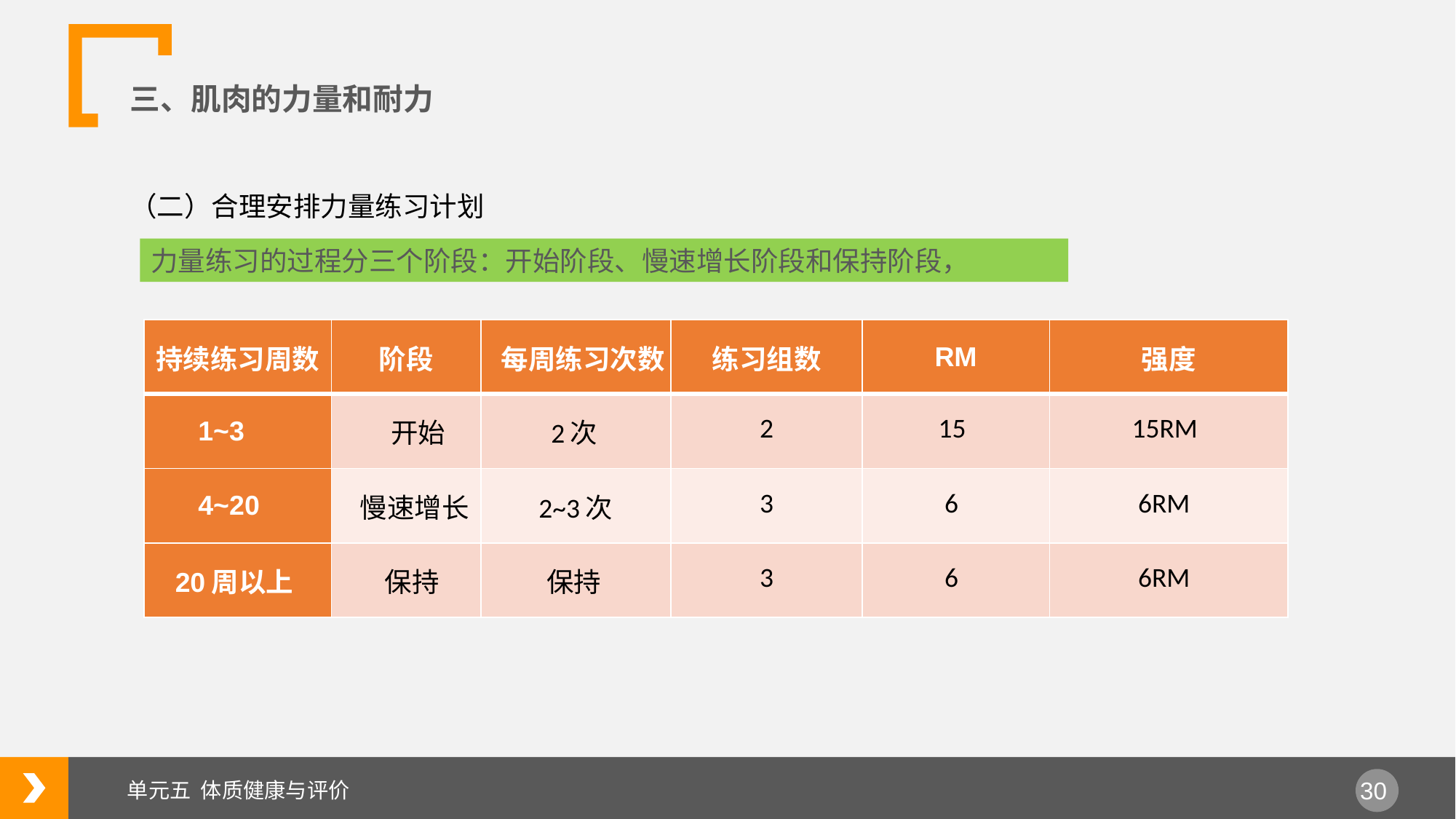

三、肌肉的力量和耐力
（二）合理安排力量练习计划
力量练习的过程分三个阶段：开始阶段、慢速增长阶段和保持阶段，
| 持续练习周数 | 阶段 | 每周练习次数 | 练习组数 | RM | 强度 |
| --- | --- | --- | --- | --- | --- |
| 1~3 | 开始 | 2次 | 2 | 15 | 15RM |
| 4~20 | 慢速增长 | 2~3次 | 3 | 6 | 6RM |
| 20周以上 | 保持 | 保持 | 3 | 6 | 6RM |
单元五  体质健康与评价